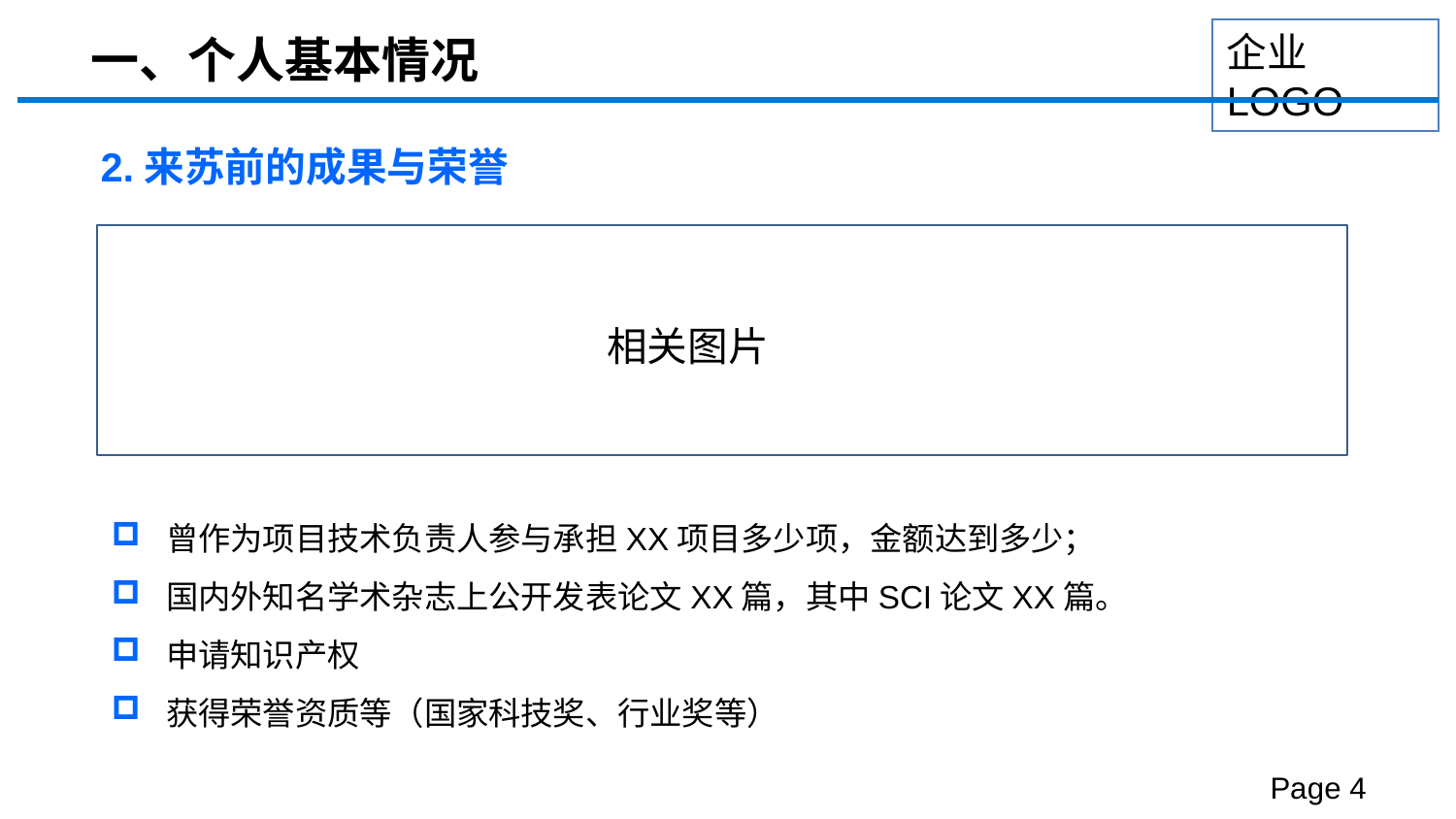

一、个人基本情况
2.来苏前的成果与荣誉

相关图片

曾作为项目技术负责人参与承担XX项目多少项，金额达到多少；
国内外知名学术杂志上公开发表论文XX篇，其中SCI论文XX篇。
申请知识产权
获得荣誉资质等（国家科技奖、行业奖等）
Page 4